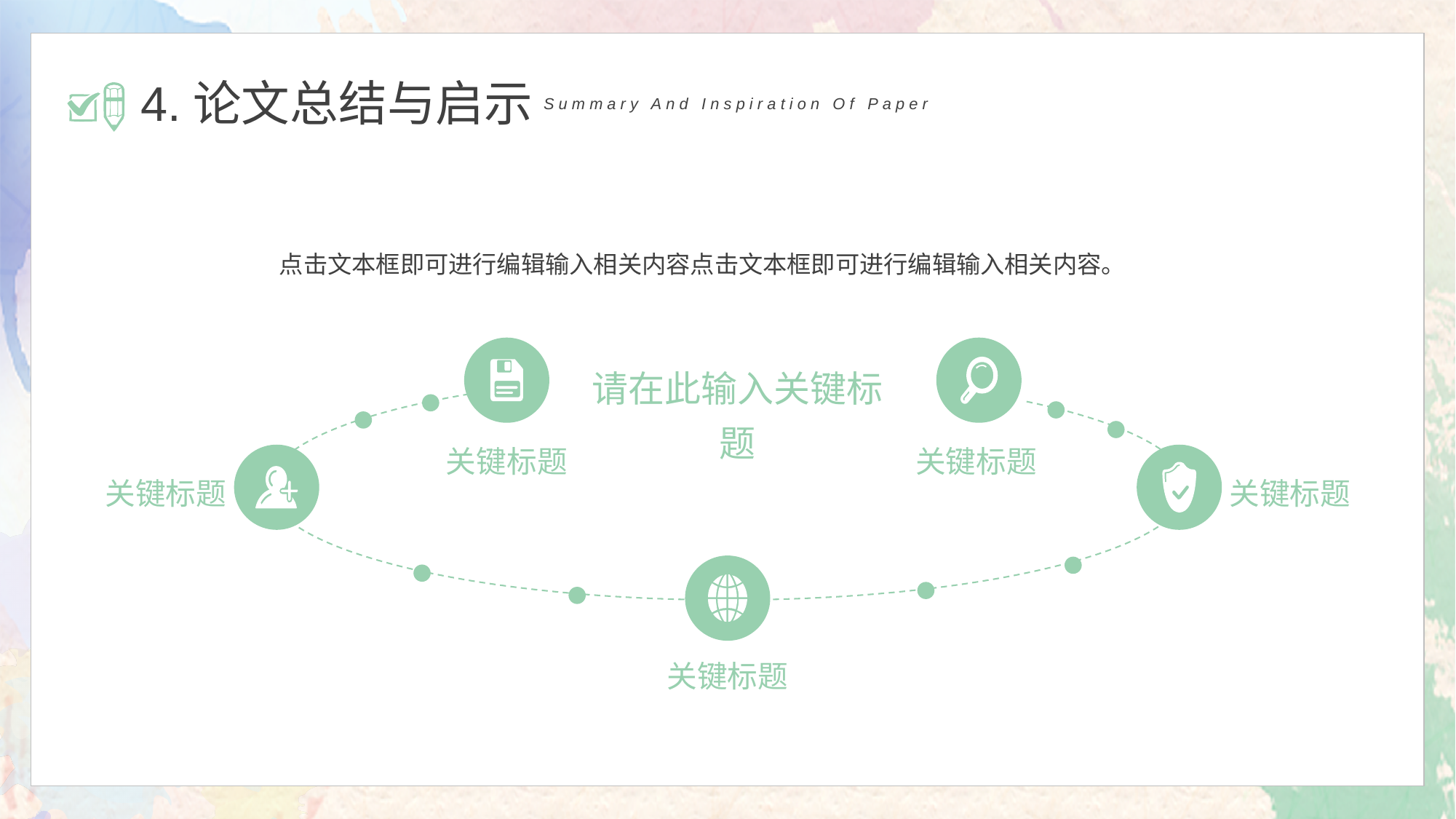

4.论文总结与启示

Summary And Inspiration Of Paper
点击文本框即可进行编辑输入相关内容点击文本框即可进行编辑输入相关内容。

请在此输入关键标题

关键标题
关键标题

关键标题
关键标题

关键标题